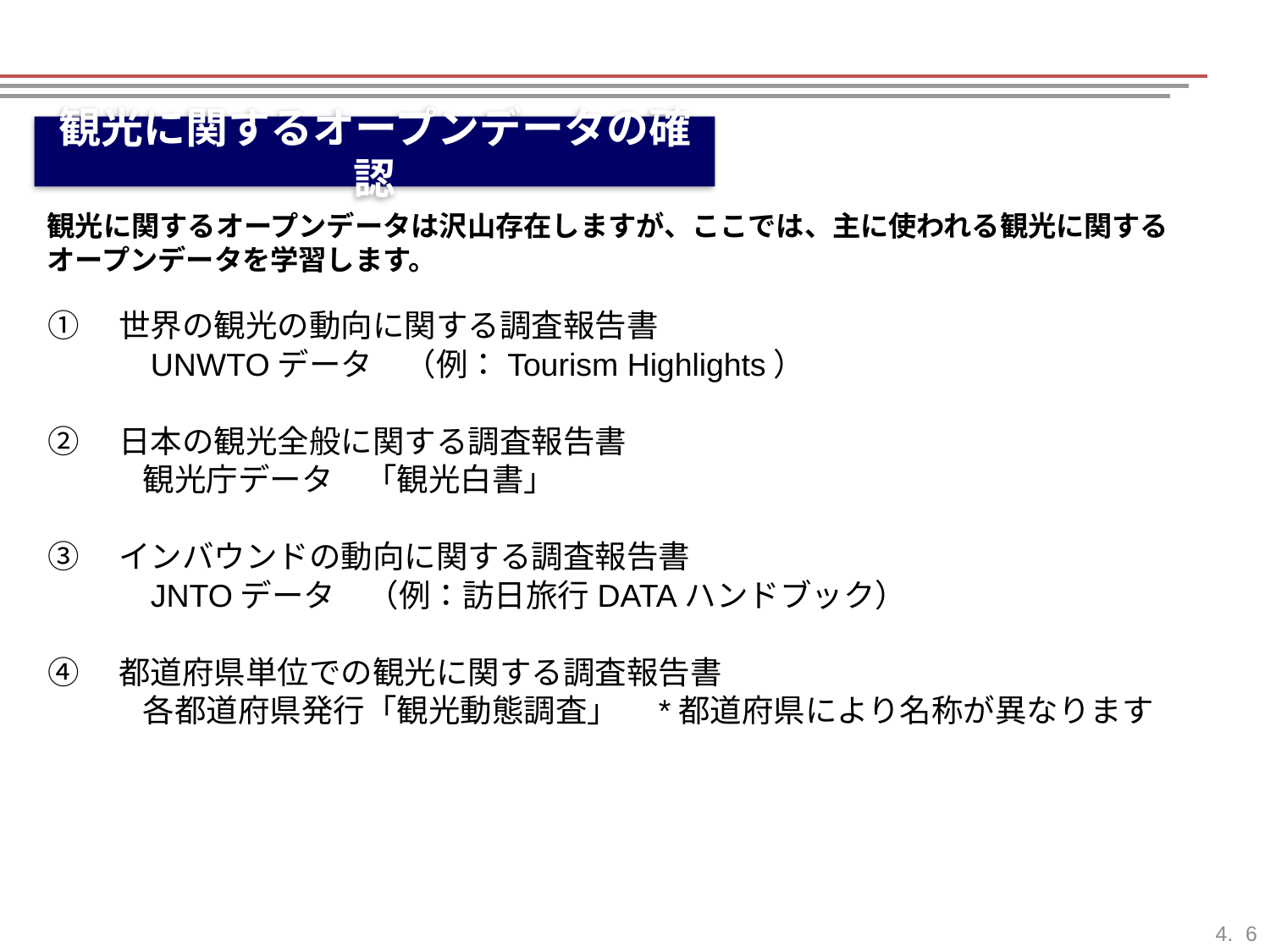

観光に関するオープンデータの確認
観光に関するオープンデータは沢山存在しますが、ここでは、主に使われる観光に関するオープンデータを学習します。
①　世界の観光の動向に関する調査報告書
　　　UNWTOデータ　（例：Tourism Highlights）

②　日本の観光全般に関する調査報告書
　　　観光庁データ　「観光白書」

③　インバウンドの動向に関する調査報告書
　　　JNTOデータ　（例：訪日旅行DATAハンドブック）

④　都道府県単位での観光に関する調査報告書
　　　各都道府県発行「観光動態調査」　*都道府県により名称が異なります
6